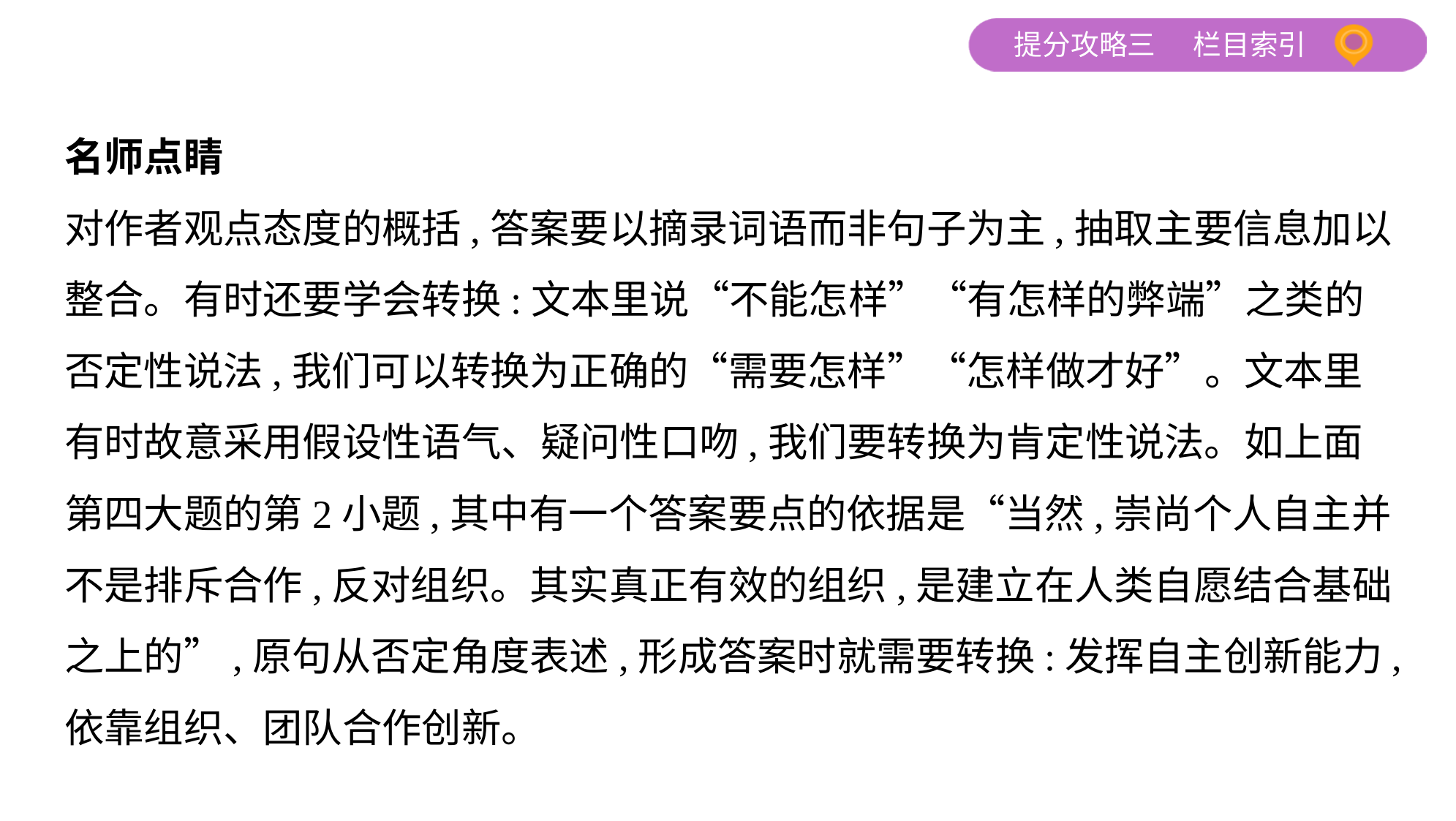

名师点睛
对作者观点态度的概括,答案要以摘录词语而非句子为主,抽取主要信息加以
整合。有时还要学会转换:文本里说“不能怎样”“有怎样的弊端”之类的
否定性说法,我们可以转换为正确的“需要怎样”“怎样做才好”。文本里
有时故意采用假设性语气、疑问性口吻,我们要转换为肯定性说法。如上面
第四大题的第2小题,其中有一个答案要点的依据是“当然,崇尚个人自主并
不是排斥合作,反对组织。其实真正有效的组织,是建立在人类自愿结合基础
之上的”,原句从否定角度表述,形成答案时就需要转换:发挥自主创新能力,
依靠组织、团队合作创新。